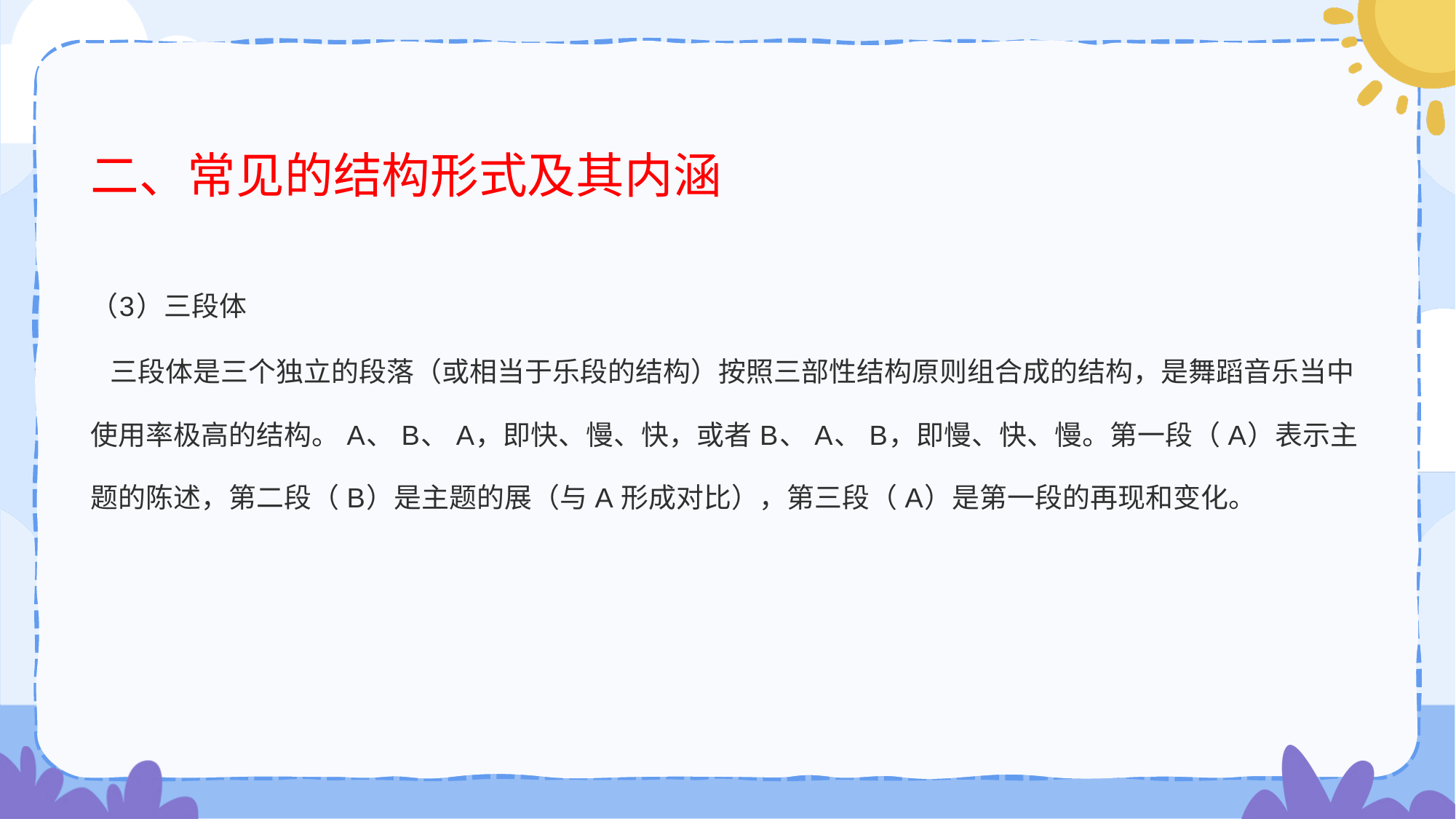

# 二、常见的结构形式及其内涵
（3）三段体
   三段体是三个独立的段落（或相当于乐段的结构）按照三部性结构原则组合成的结构，是舞蹈音乐当中使用率极高的结构。 A、 B、 A，即快、慢、快，或者 B、 A、 B，即慢、快、慢。第一段（ A）表示主题的陈述，第二段（ B）是主题的展（与 A 形成对比），第三段（ A）是第一段的再现和变化。